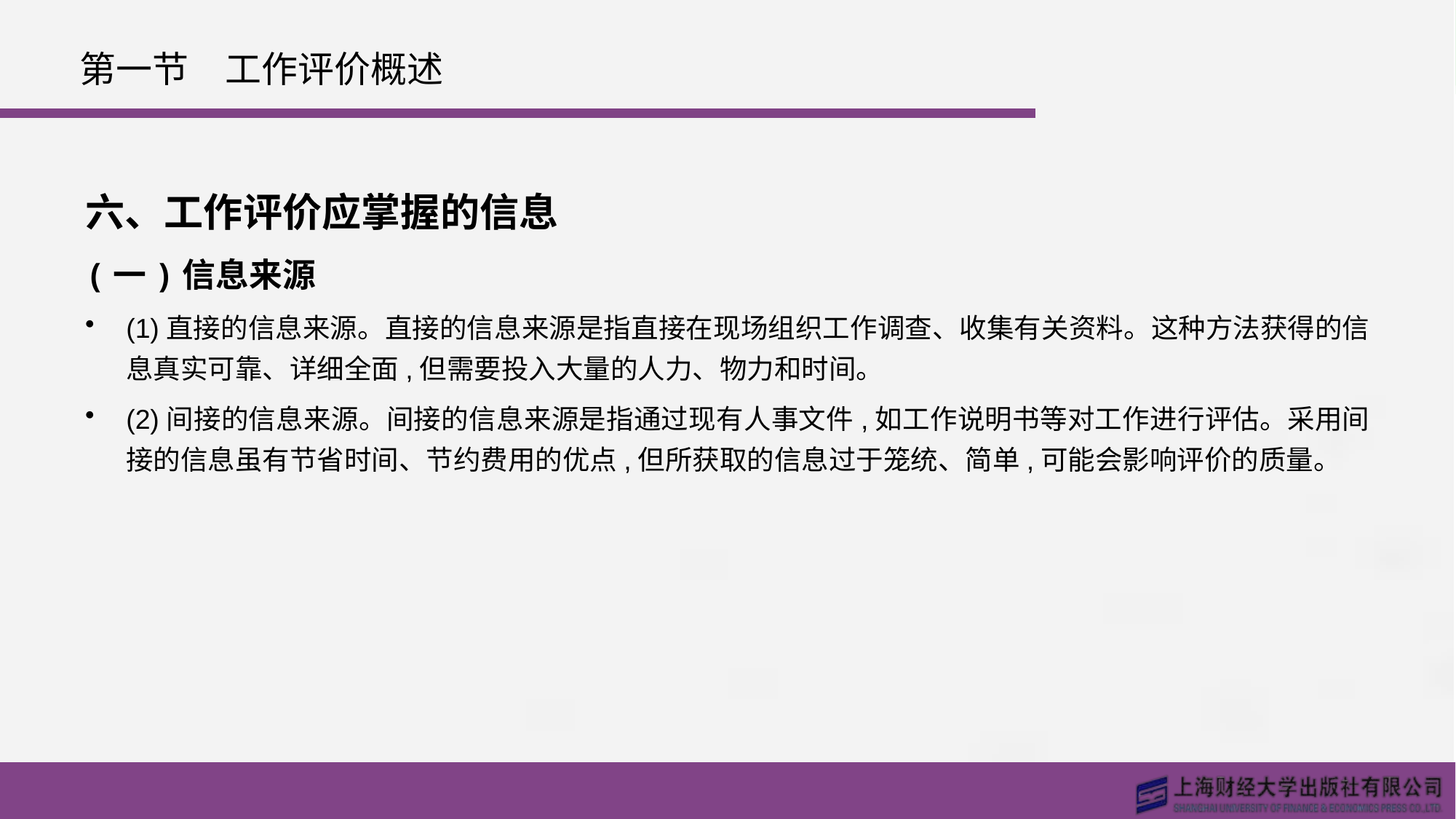

# 第一节　工作评价概述
六、工作评价应掌握的信息
(一)信息来源
(1)直接的信息来源。直接的信息来源是指直接在现场组织工作调查、收集有关资料。这种方法获得的信息真实可靠、详细全面,但需要投入大量的人力、物力和时间。
(2)间接的信息来源。间接的信息来源是指通过现有人事文件,如工作说明书等对工作进行评估。采用间接的信息虽有节省时间、节约费用的优点,但所获取的信息过于笼统、简单,可能会影响评价的质量。